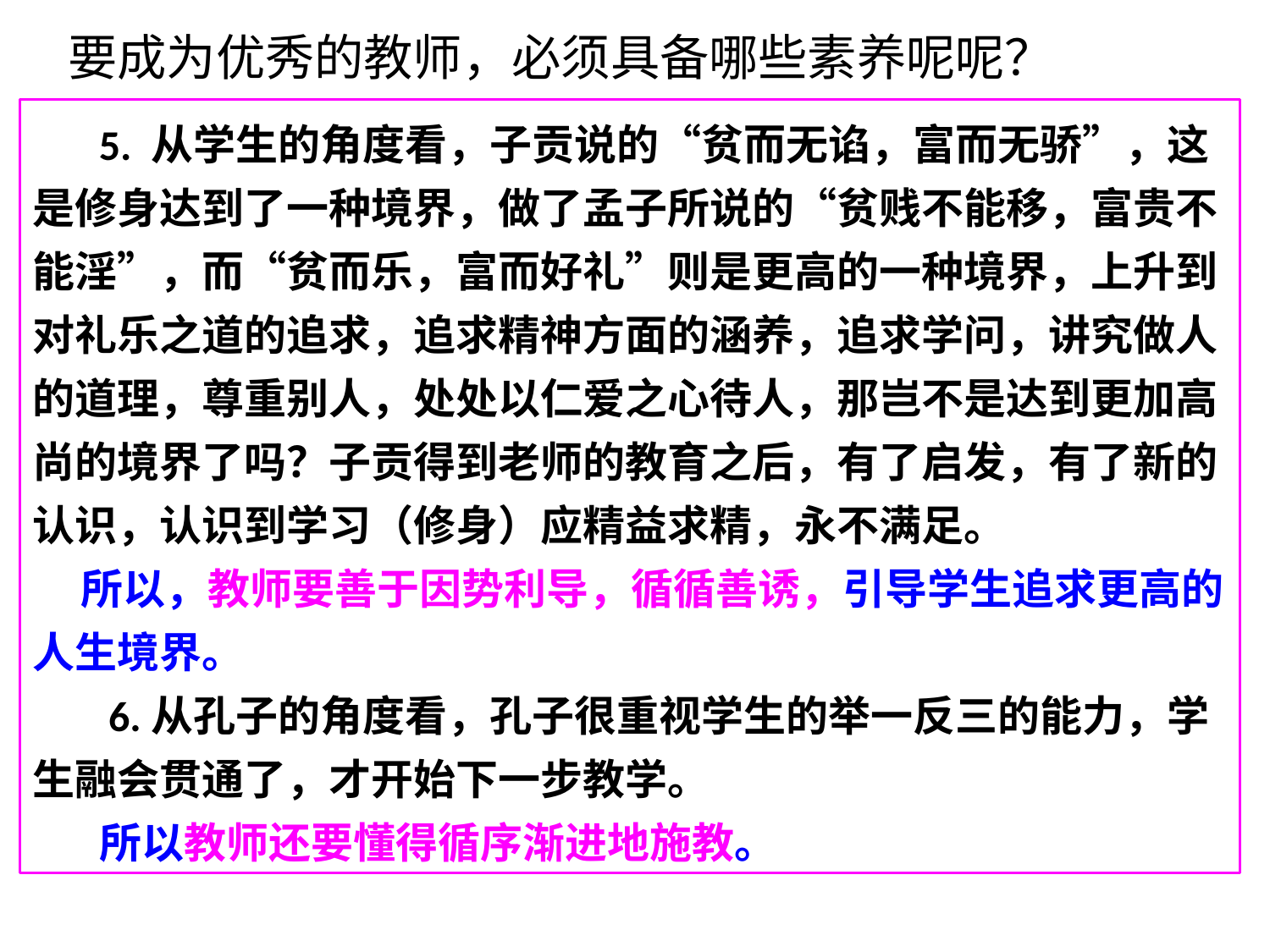

要成为优秀的教师，必须具备哪些素养呢呢？
       5. 从学生的角度看，子贡说的“贫而无谄，富而无骄”，这是修身达到了一种境界，做了孟子所说的“贫贱不能移，富贵不能淫”，而“贫而乐，富而好礼”则是更高的一种境界，上升到对礼乐之道的追求，追求精神方面的涵养，追求学问，讲究做人的道理，尊重别人，处处以仁爱之心待人，那岂不是达到更加高尚的境界了吗？子贡得到老师的教育之后，有了启发，有了新的认识，认识到学习（修身）应精益求精，永不满足。
    所以，教师要善于因势利导，循循善诱，引导学生追求更高的人生境界。
        6.从孔子的角度看，孔子很重视学生的举一反三的能力，学生融会贯通了，才开始下一步教学。
      所以教师还要懂得循序渐进地施教。